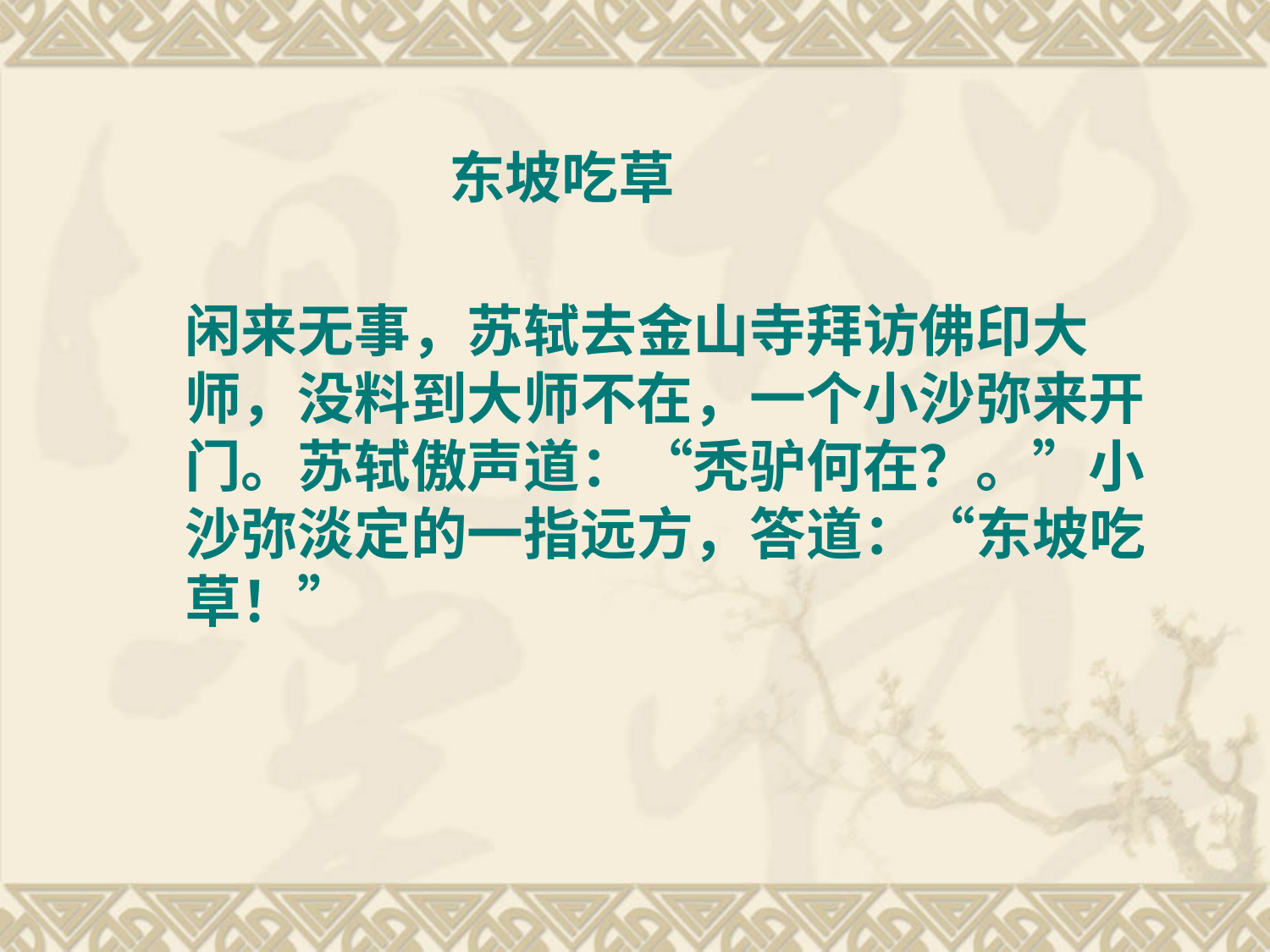

东坡吃草
闲来无事，苏轼去金山寺拜访佛印大师，没料到大师不在，一个小沙弥来开门。苏轼傲声道：“秃驴何在？。”小沙弥淡定的一指远方，答道：“东坡吃草！”